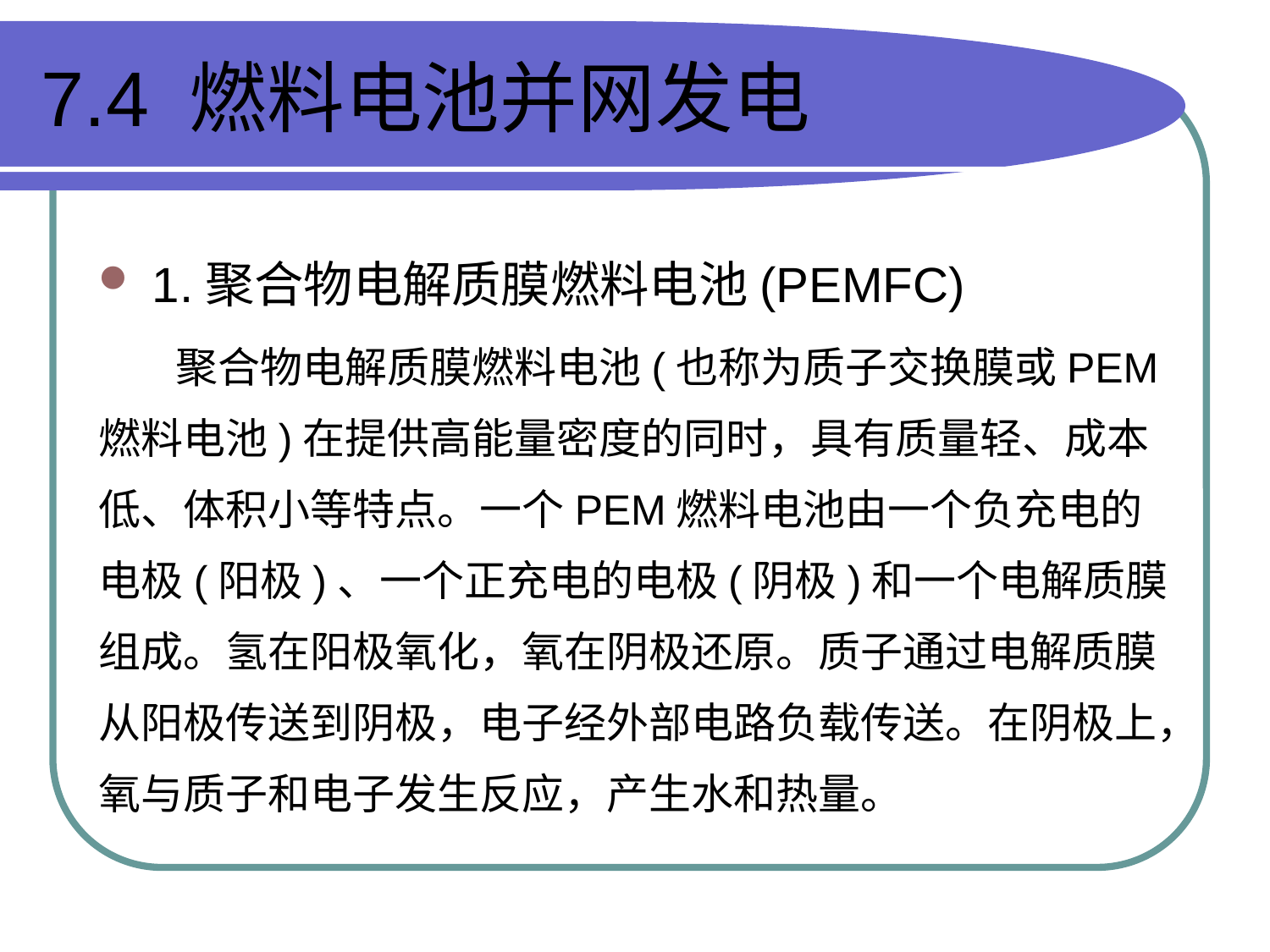

# 7.4 燃料电池并网发电
1.聚合物电解质膜燃料电池(PEMFC)
       聚合物电解质膜燃料电池(也称为质子交换膜或PEM燃料电池)在提供高能量密度的同时，具有质量轻、成本低、体积小等特点。一个PEM燃料电池由一个负充电的电极(阳极)、一个正充电的电极(阴极)和一个电解质膜组成。氢在阳极氧化，氧在阴极还原。质子通过电解质膜从阳极传送到阴极，电子经外部电路负载传送。在阴极上，氧与质子和电子发生反应，产生水和热量。
176